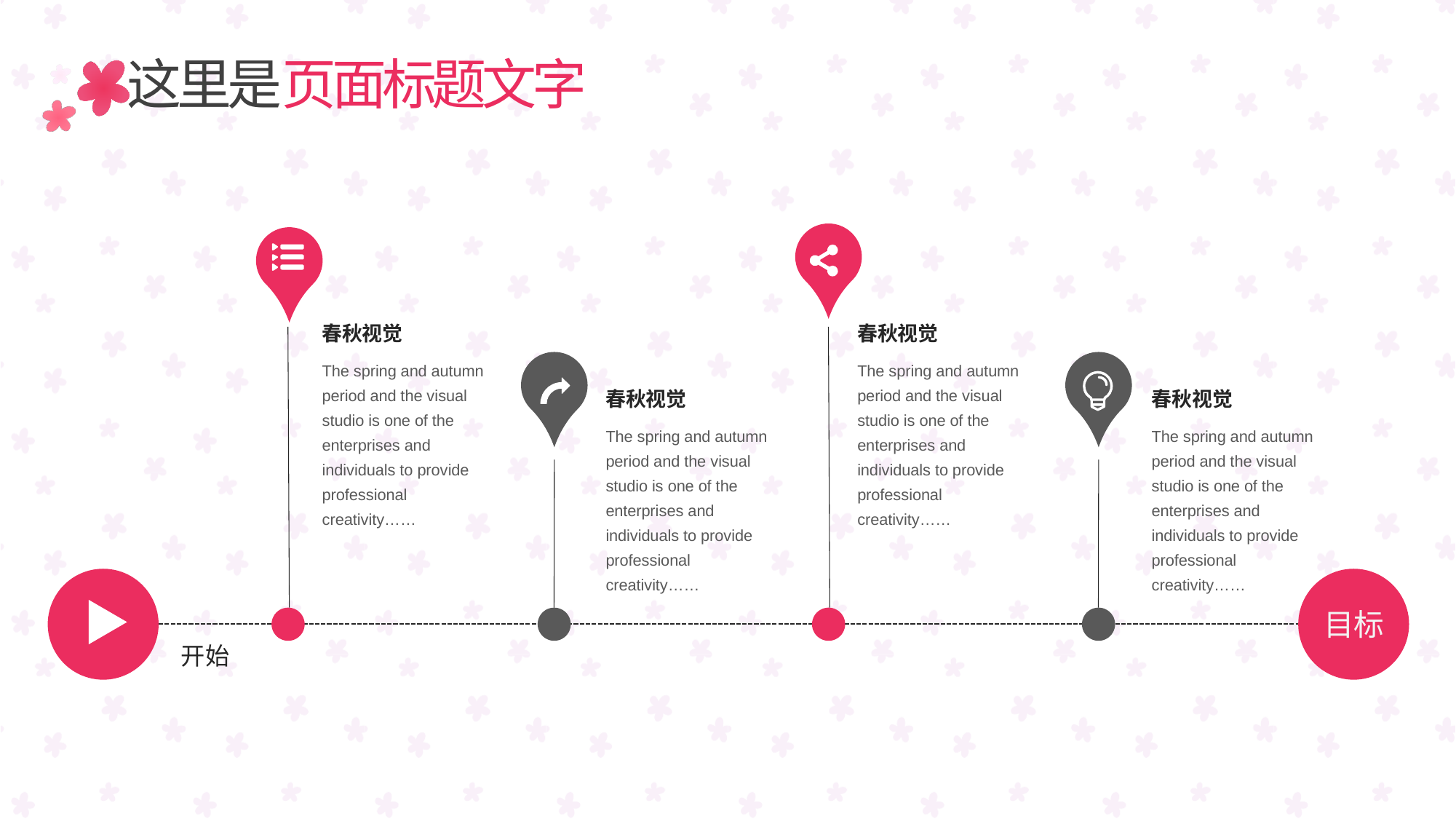

这里是页面标题文字

春秋视觉
The spring and autumn period and the visual studio is one of the enterprises and individuals to provide professional creativity……
春秋视觉
The spring and autumn period and the visual studio is one of the enterprises and individuals to provide professional creativity……

春秋视觉
The spring and autumn period and the visual studio is one of the enterprises and individuals to provide professional creativity……
春秋视觉
The spring and autumn period and the visual studio is one of the enterprises and individuals to provide professional creativity……

目标

开始